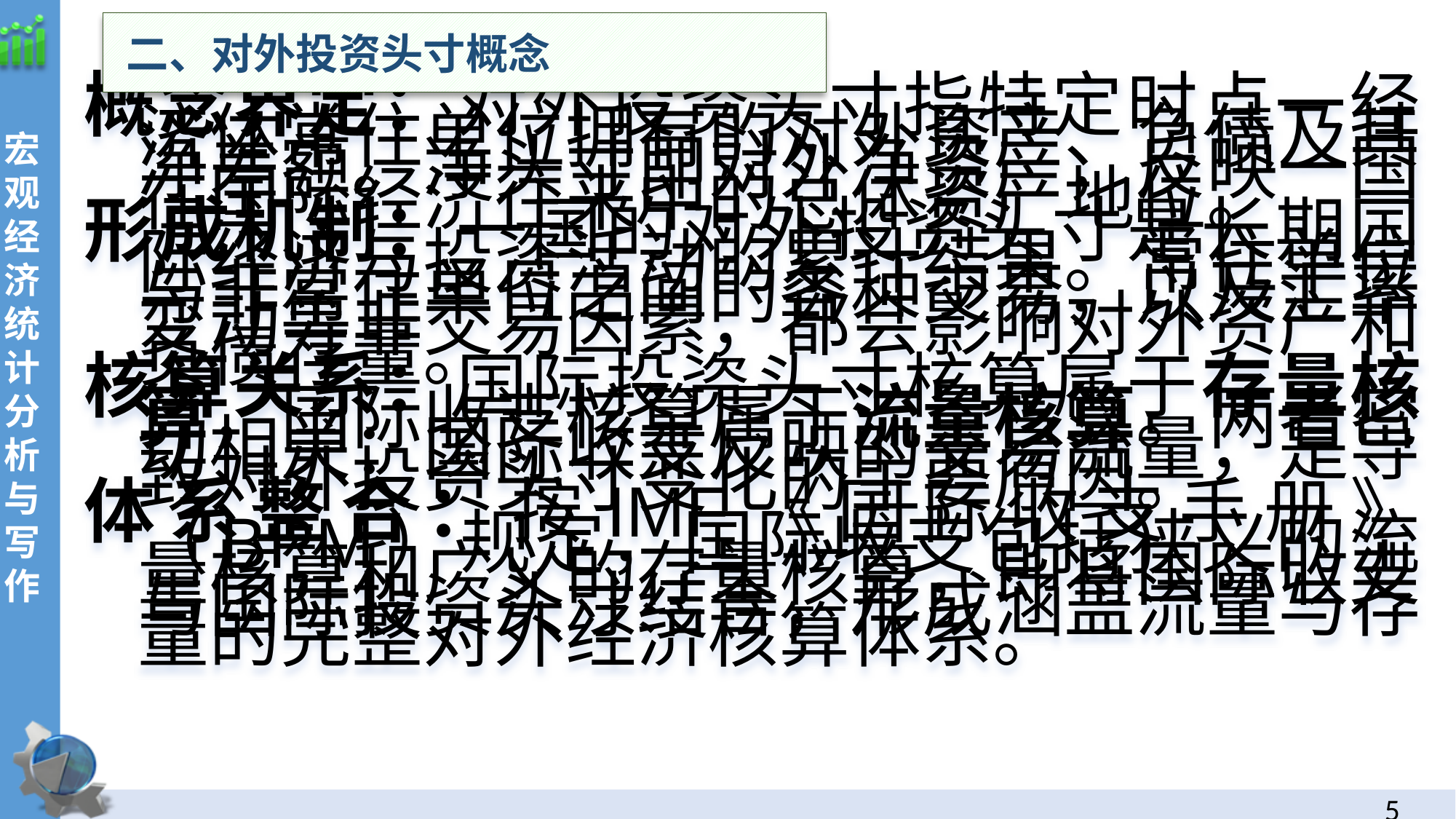

二、对外投资头寸概念
概念界定：对外投资头寸指特定时点一经济体常住单位拥有的对外资产、负债及其净差额。净头寸即对外净资产，反映一国在国际经济往来中的总体资产地位。
形成机制：一国的对外投资头寸是长期国际经济与投资活动的累计结果。常住单位与非常住单位之间的各种交易，以及汇率变动等非交易因素，都会影响对外资产和负债存量。
核算关系：国际投资头寸核算属于存量核算，国际收支核算属于流量核算。两者密切相关：国际收支反映的交易流量，是导致对外投资头寸变化的主要原因。
体系整合：按IMF《国际收支手册》（BPM）规定，国际收支包括狭义的流量核算和广义的存量核算，即将国际收支与国际投资头寸结合，形成涵盖流量与存量的完整对外经济核算体系。

5